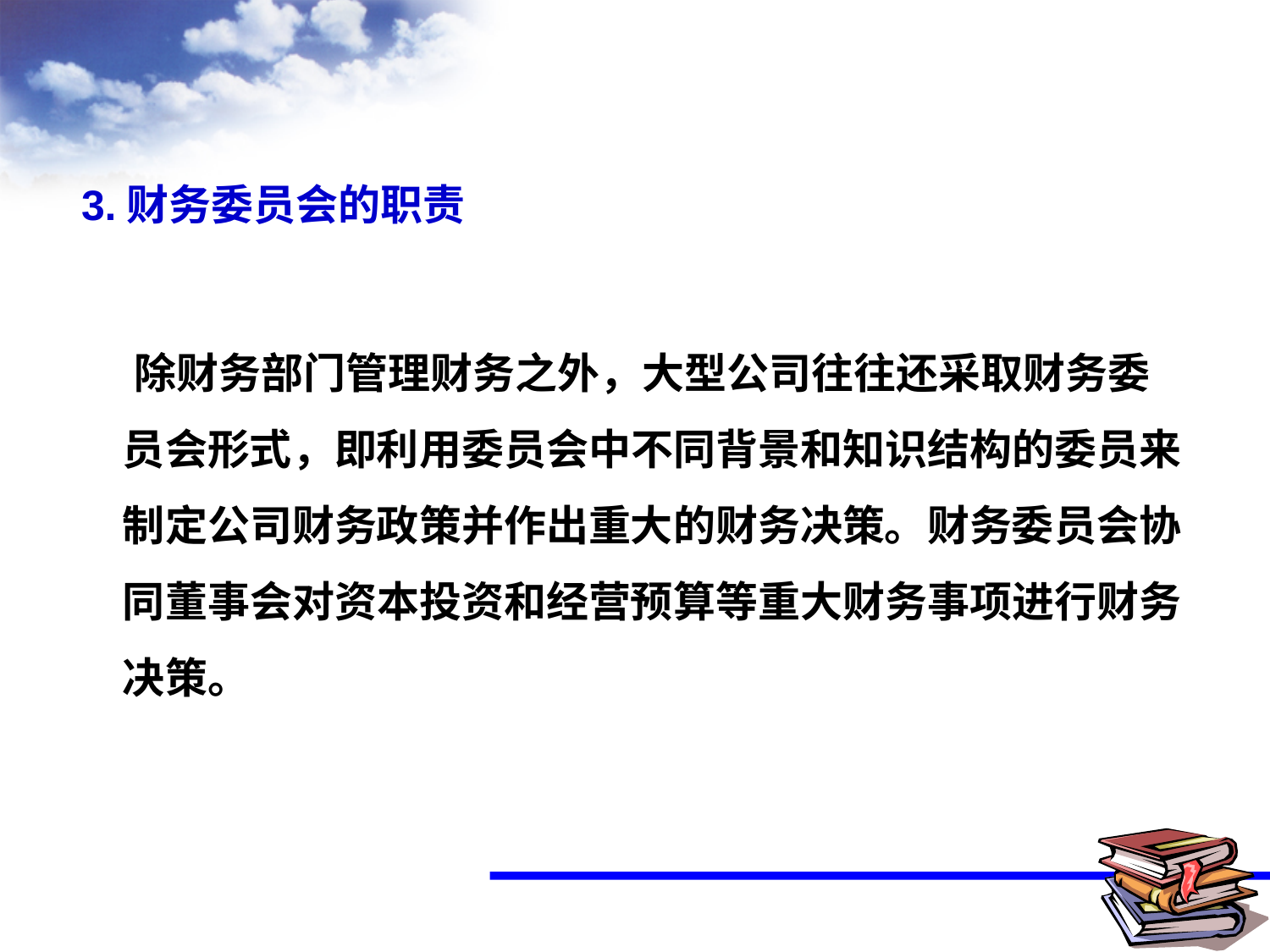

3.财务委员会的职责

       除财务部门管理财务之外，大型公司往往还采取财务委员会形式，即利用委员会中不同背景和知识结构的委员来制定公司财务政策并作出重大的财务决策。财务委员会协同董事会对资本投资和经营预算等重大财务事项进行财务决策。